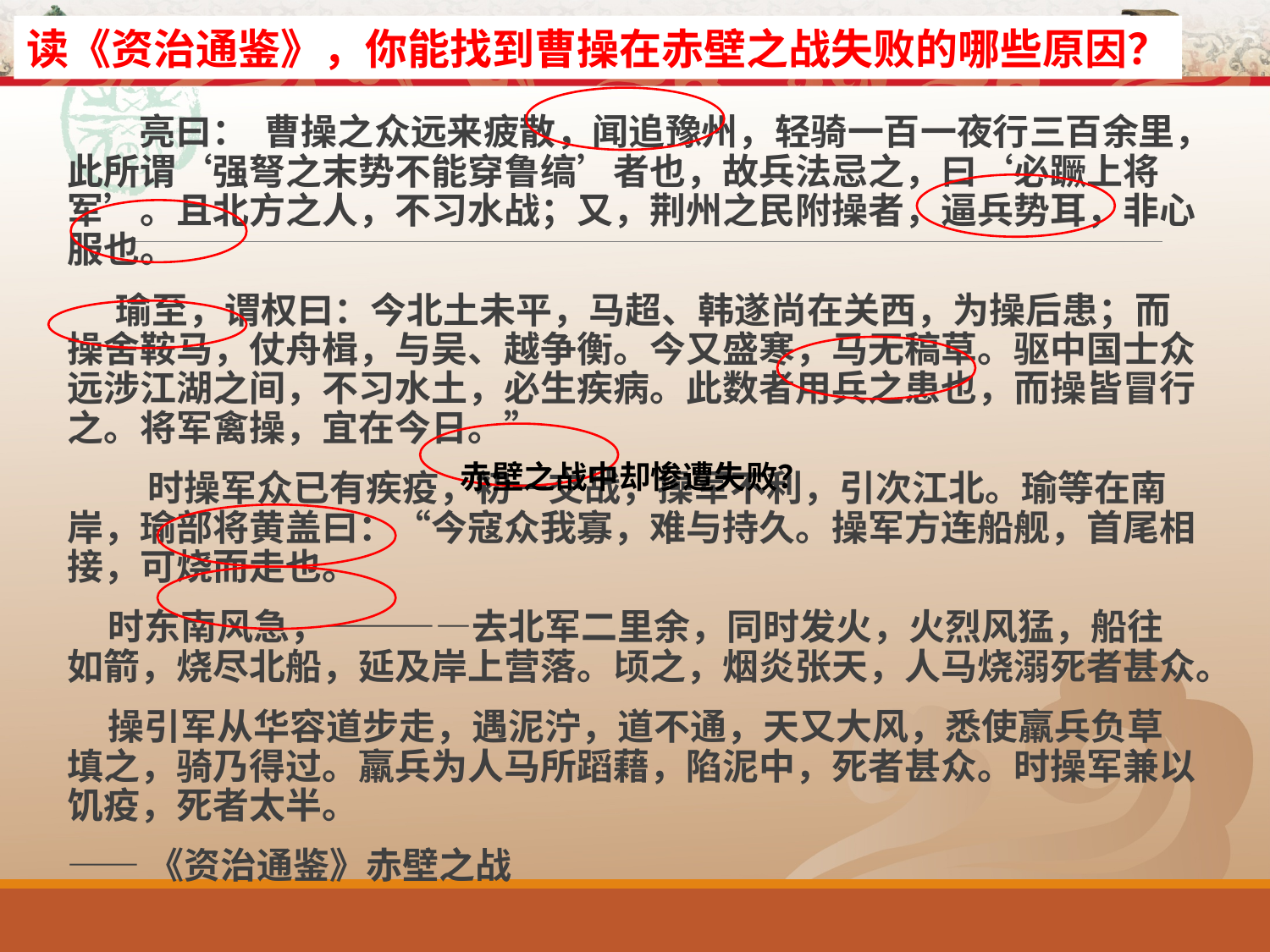

读《资治通鉴》，你能找到曹操在赤壁之战失败的哪些原因？

# 亮曰：  曹操之众远来疲散，闻追豫州，轻骑一百一夜行三百余里，此所谓‘强弩之末势不能穿鲁缟’者也，故兵法忌之，曰‘必蹶上将军’。且北方之人，不习水战；又，荆州之民附操者，逼兵势耳，非心服也。
     瑜至，谓权曰：今北土未平，马超、韩遂尚在关西，为操后患；而操舍鞍马，仗舟楫，与吴、越争衡。今又盛寒，马无稿草。驱中国士众远涉江湖之间，不习水土，必生疾病。此数者用兵之患也，而操皆冒行之。将军禽操，宜在今日。”
         时操军众已有疾疫，初一交战，操军不利，引次江北。瑜等在南岸，瑜部将黄盖曰：“今寇众我寡，难与持久。操军方连船舰，首尾相接，可烧而走也。
     时东南风急，————去北军二里余，同时发火，火烈风猛，船往如箭，烧尽北船，延及岸上营落。顷之，烟炎张天，人马烧溺死者甚众。
     操引军从华容道步走，遇泥泞，道不通，天又大风，悉使羸兵负草填之，骑乃得过。羸兵为人马所蹈藉，陷泥中，死者甚众。时操军兼以饥疫，死者太半。
——《资治通鉴》赤壁之战

赤壁之战中却惨遭失败？